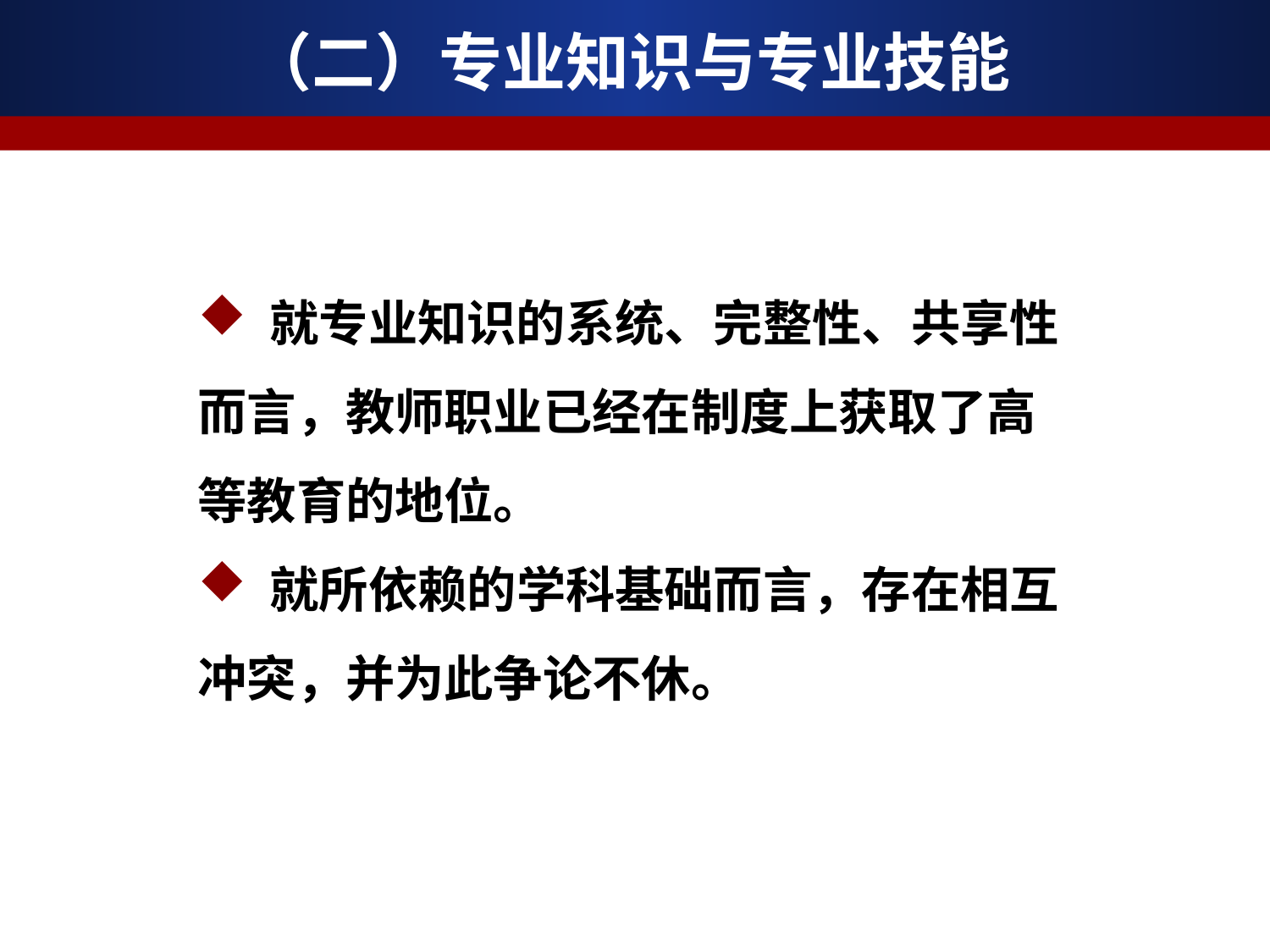

# （二）专业知识与专业技能
 就专业知识的系统、完整性、共享性而言，教师职业已经在制度上获取了高等教育的地位。
 就所依赖的学科基础而言，存在相互冲突，并为此争论不休。